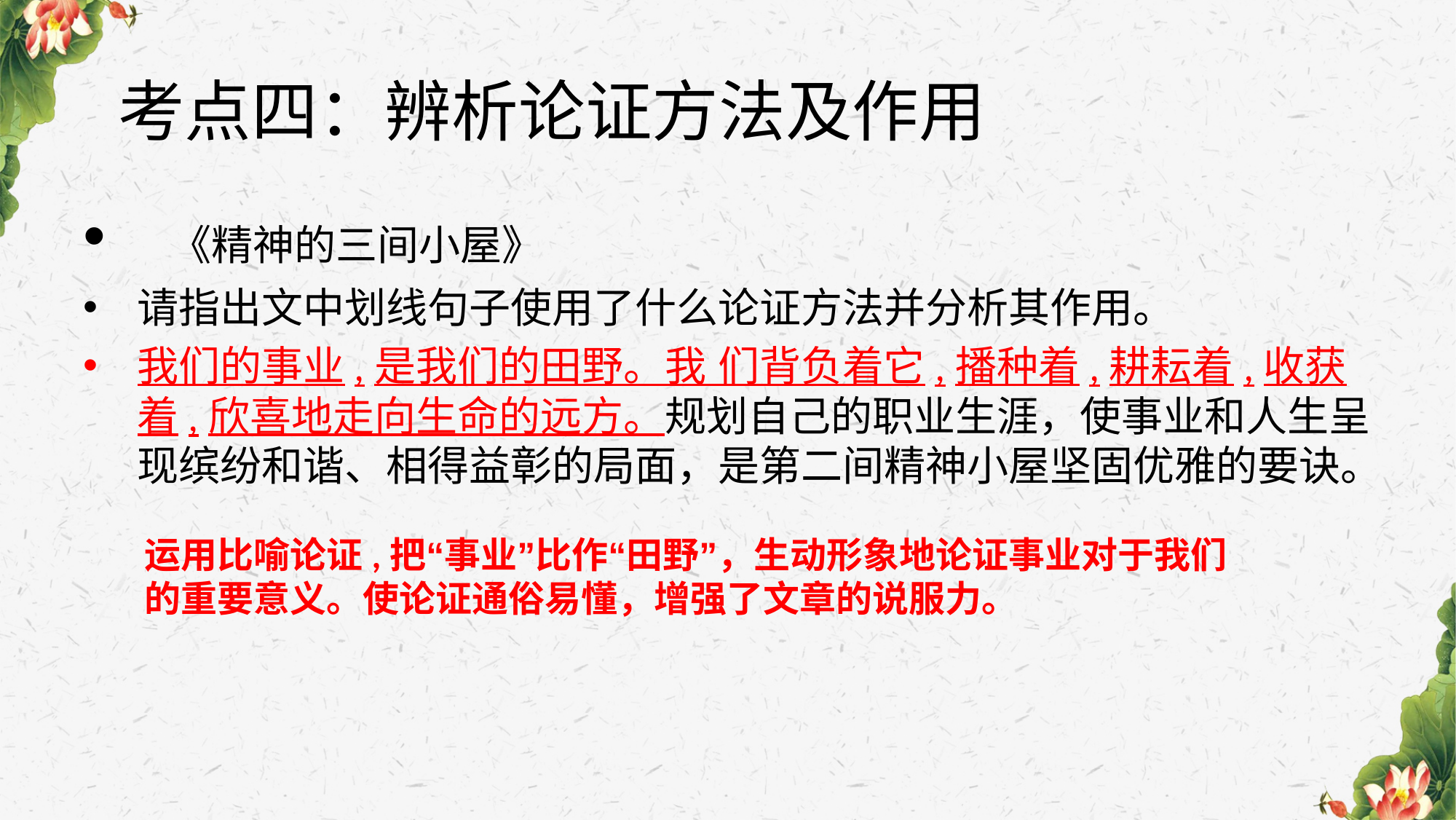

# 考点四：辨析论证方法及作用
 《精神的三间小屋》
请指出文中划线句子使用了什么论证方法并分析其作用。
我们的事业,是我们的田野。我 们背负着它,播种着,耕耘着,收获着,欣喜地走向生命的远方。规划自己的职业生涯，使事业和人生呈现缤纷和谐、相得益彰的局面，是第二间精神小屋坚固优雅的要诀。
运用比喻论证,把“事业”比作“田野”，生动形象地论证事业对于我们的重要意义。使论证通俗易懂，增强了文章的说服力。